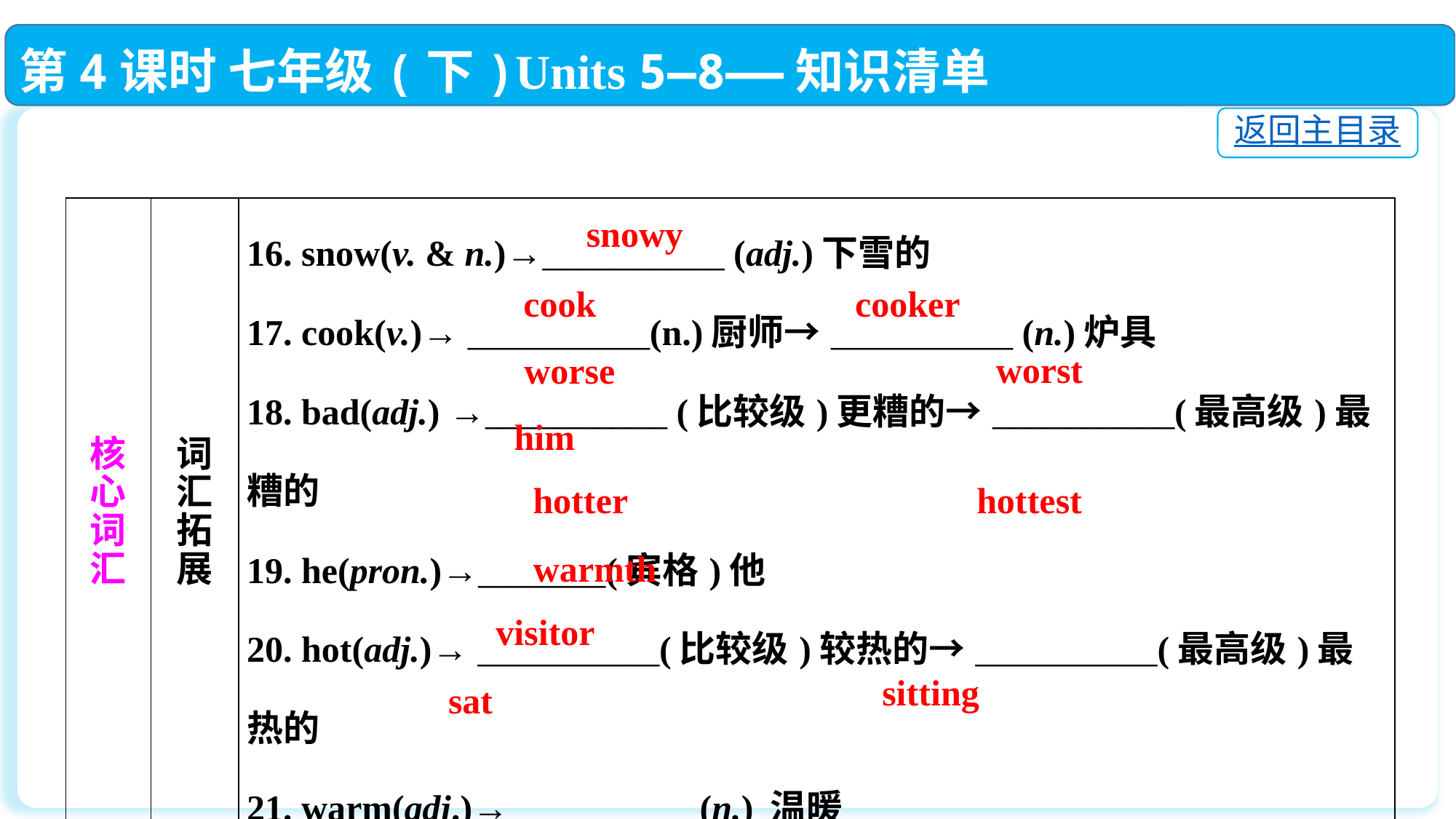

第4课时 七年级(下)Units 5—8——知识清单

返回主目录
| 核 心 词 汇 | 词 汇 拓 展 | 16. snow(v. & n.)→\_\_\_\_\_\_\_\_\_\_ (adj.)下雪的 17. cook(v.)→ \_\_\_\_\_\_\_\_\_\_(n.)厨师→\_\_\_\_\_\_\_\_\_\_ (n.)炉具 18. bad(adj.) →\_\_\_\_\_\_\_\_\_\_ (比较级)更糟的→\_\_\_\_\_\_\_\_\_\_(最高级)最糟的 19. he(pron.)→\_\_\_\_\_\_\_(宾格)他 20. hot(adj.)→ \_\_\_\_\_\_\_\_\_\_(比较级)较热的→\_\_\_\_\_\_\_\_\_\_(最高级)最热的 21. warm(adj.)→\_\_\_\_\_\_\_\_\_\_ (n.) 温暖 22. visit(v.)→\_\_\_\_\_\_\_\_\_\_ (n.)访问者;游客 23. sit(v.)→\_\_\_\_\_ (过去式/过去分词) →\_\_\_\_\_\_\_\_(现在分词)坐 |
| --- | --- | --- |
snowy
 cook
cooker
worst
worse
him
hotter
hottest
warmth
visitor
sitting
sat